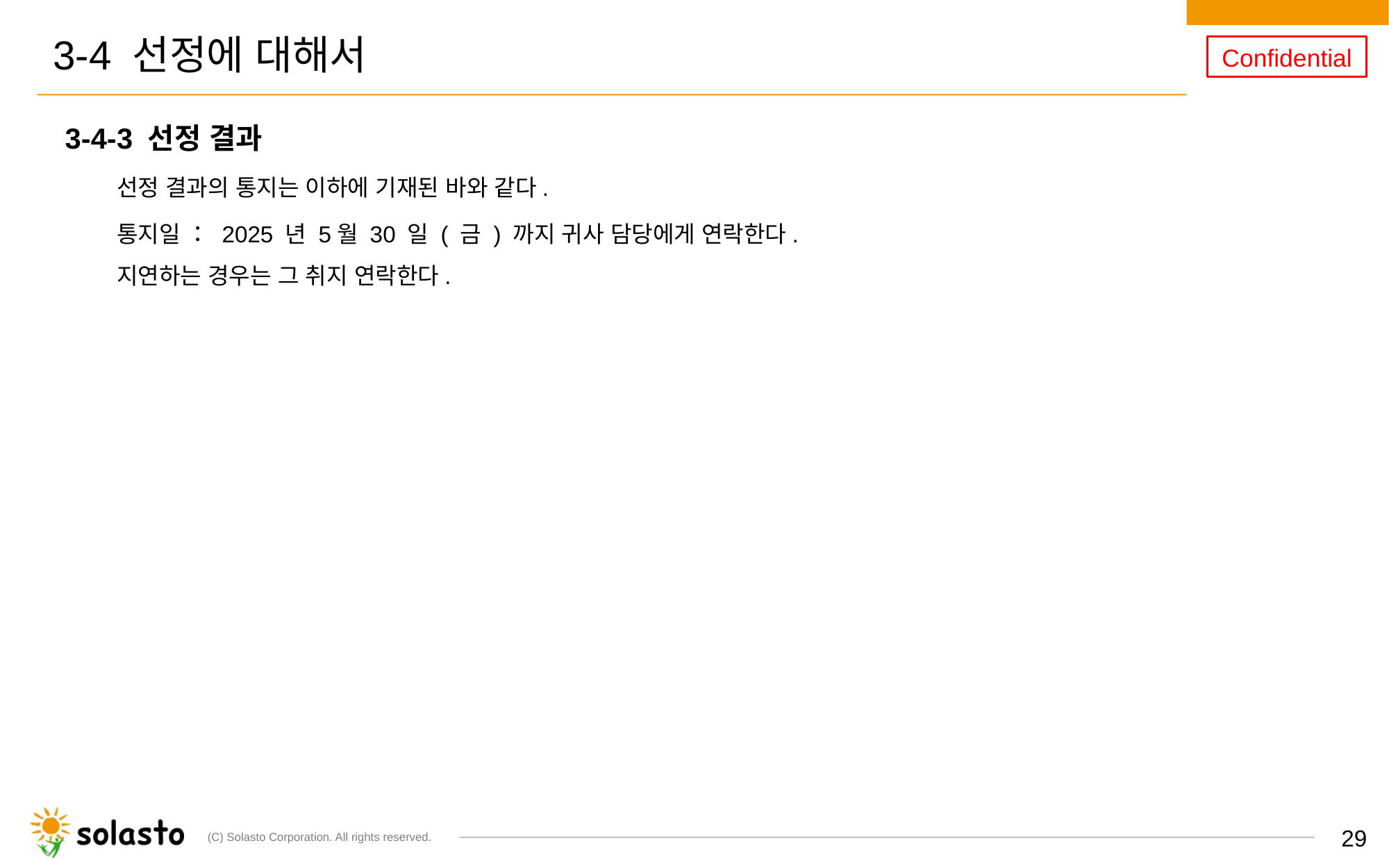

# 3-4 선정에 대해서
3-4-3 선정 결과
선정 결과의 통지는 이하에 기재된 바와 같다.
통지일 ： 2025 년 5월 30 일 ( 금 ) 까지 귀사 담당에게 연락한다.
지연하는 경우는 그 취지 연락한다.